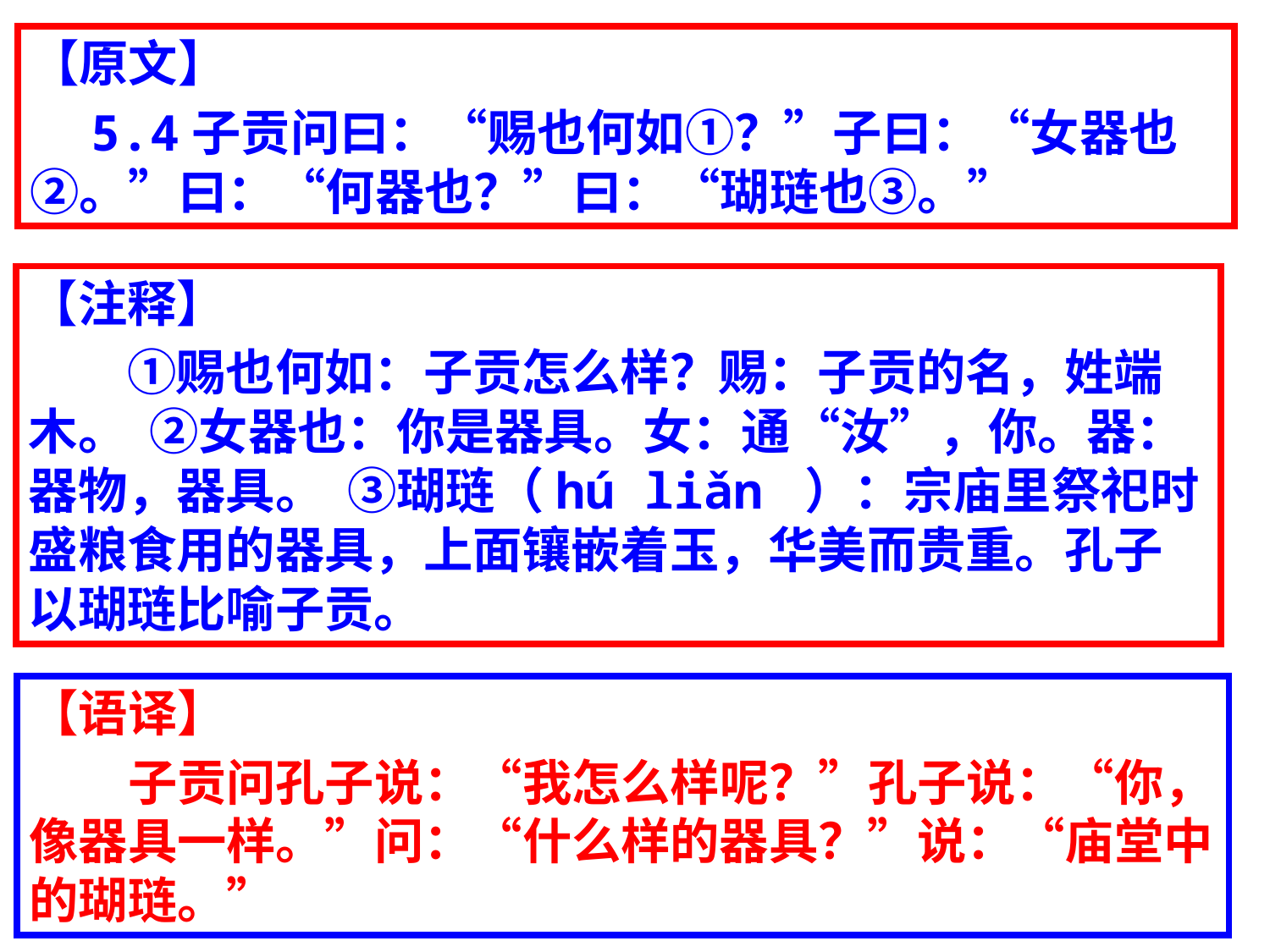

【原文】
　5.4子贡问曰：“赐也何如①？”子曰：“女器也②。”曰：“何器也？”曰：“瑚琏也③。”
【注释】
　　①赐也何如：子贡怎么样？赐：子贡的名，姓端木。  ②女器也：你是器具。女：通“汝”，你。器：器物，器具。  ③瑚琏（hú liǎn ）：宗庙里祭祀时盛粮食用的器具，上面镶嵌着玉，华美而贵重。孔子以瑚琏比喻子贡。
【语译】
　　子贡问孔子说：“我怎么样呢？”孔子说：“你，像器具一样。”问：“什么样的器具？”说：“庙堂中的瑚琏。”